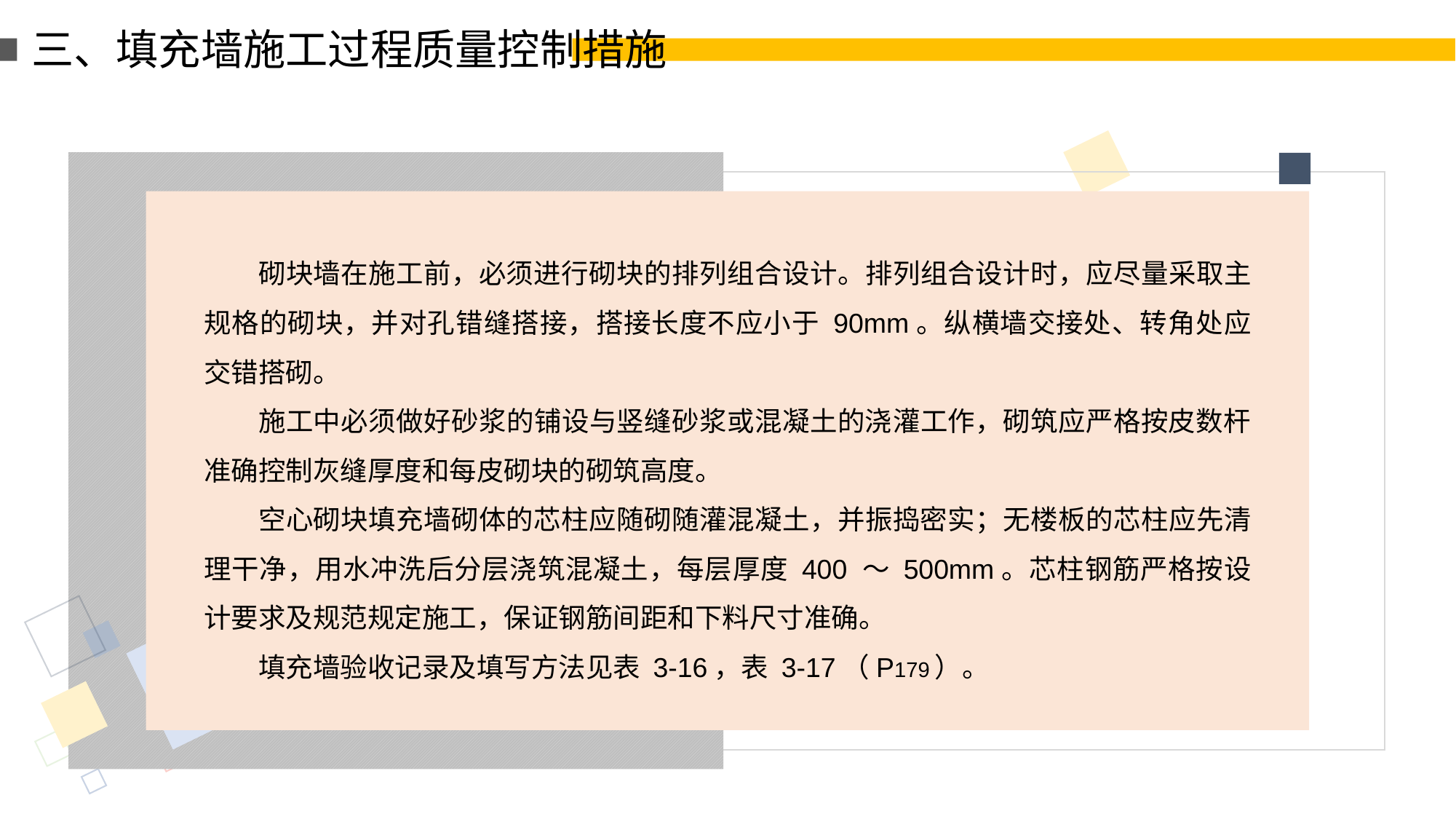

三、填充墙施工过程质量控制措施

砌块墙在施工前，必须进行砌块的排列组合设计。排列组合设计时，应尽量采取主规格的砌块，并对孔错缝搭接，搭接长度不应小于 90mm。纵横墙交接处、转角处应交错搭砌。
施工中必须做好砂浆的铺设与竖缝砂浆或混凝土的浇灌工作，砌筑应严格按皮数杆准确控制灰缝厚度和每皮砌块的砌筑高度。
空心砌块填充墙砌体的芯柱应随砌随灌混凝土，并振捣密实；无楼板的芯柱应先清理干净，用水冲洗后分层浇筑混凝土，每层厚度 400 ～ 500mm。芯柱钢筋严格按设计要求及规范规定施工，保证钢筋间距和下料尺寸准确。
填充墙验收记录及填写方法见表 3-16，表 3-17（P179）。